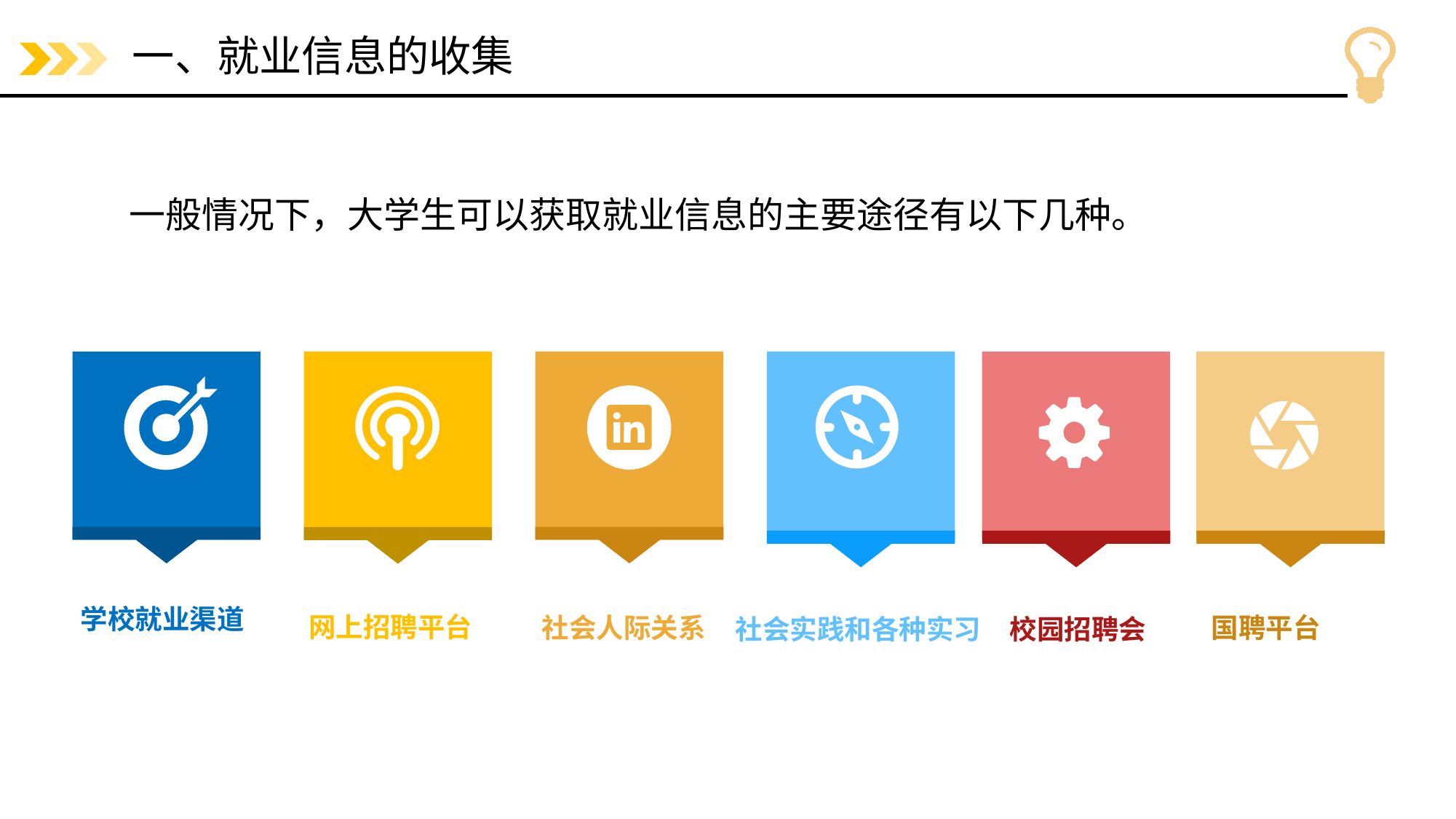

3
# 一、就业信息的收集
一般情况下，大学生可以获取就业信息的主要途径有以下几种。

学校就业渠道
网上招聘平台
社会人际关系
国聘平台
社会实践和各种实习
校园招聘会